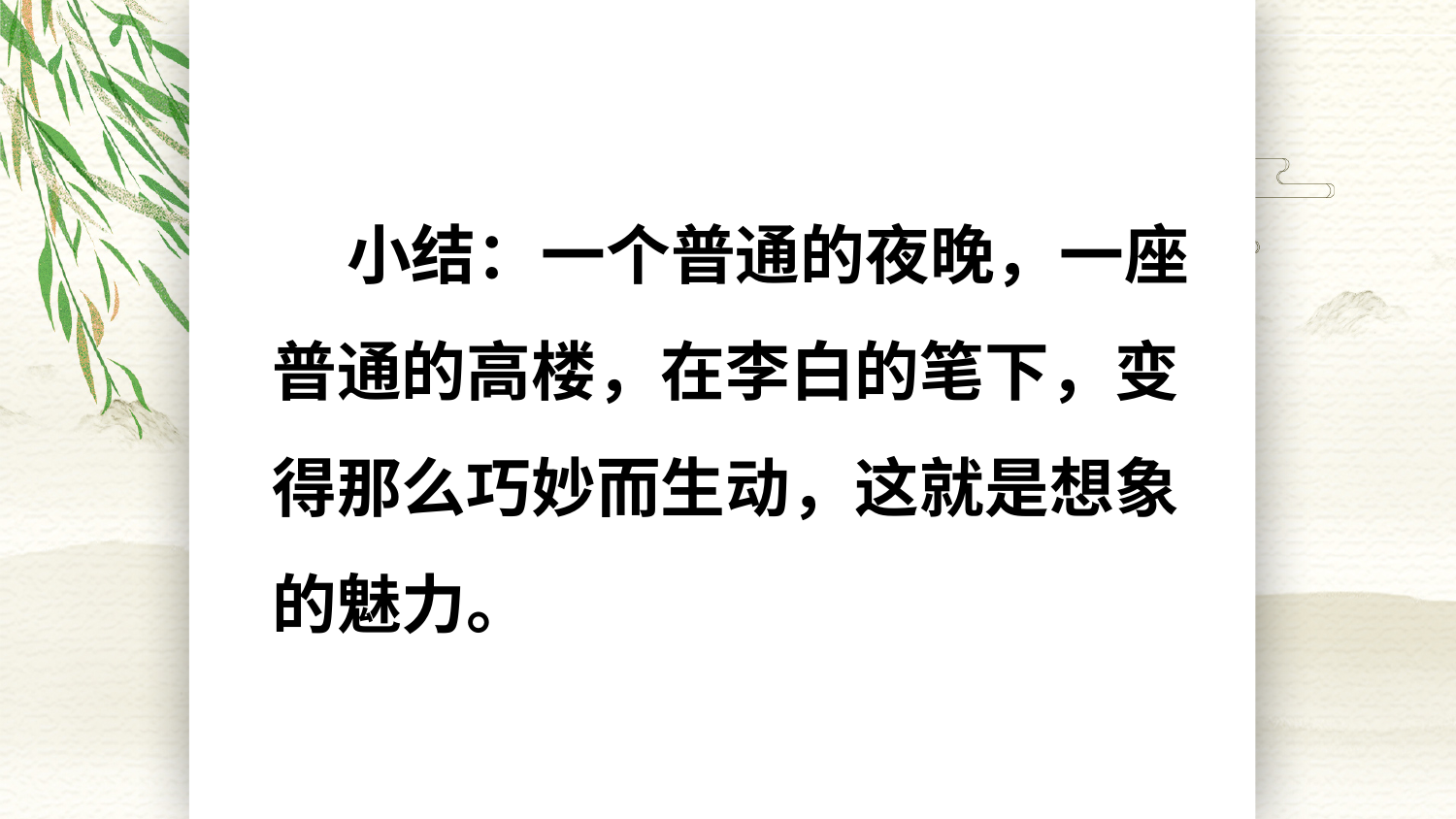

小结：一个普通的夜晚，一座普通的高楼，在李白的笔下，变得那么巧妙而生动，这就是想象的魅力。